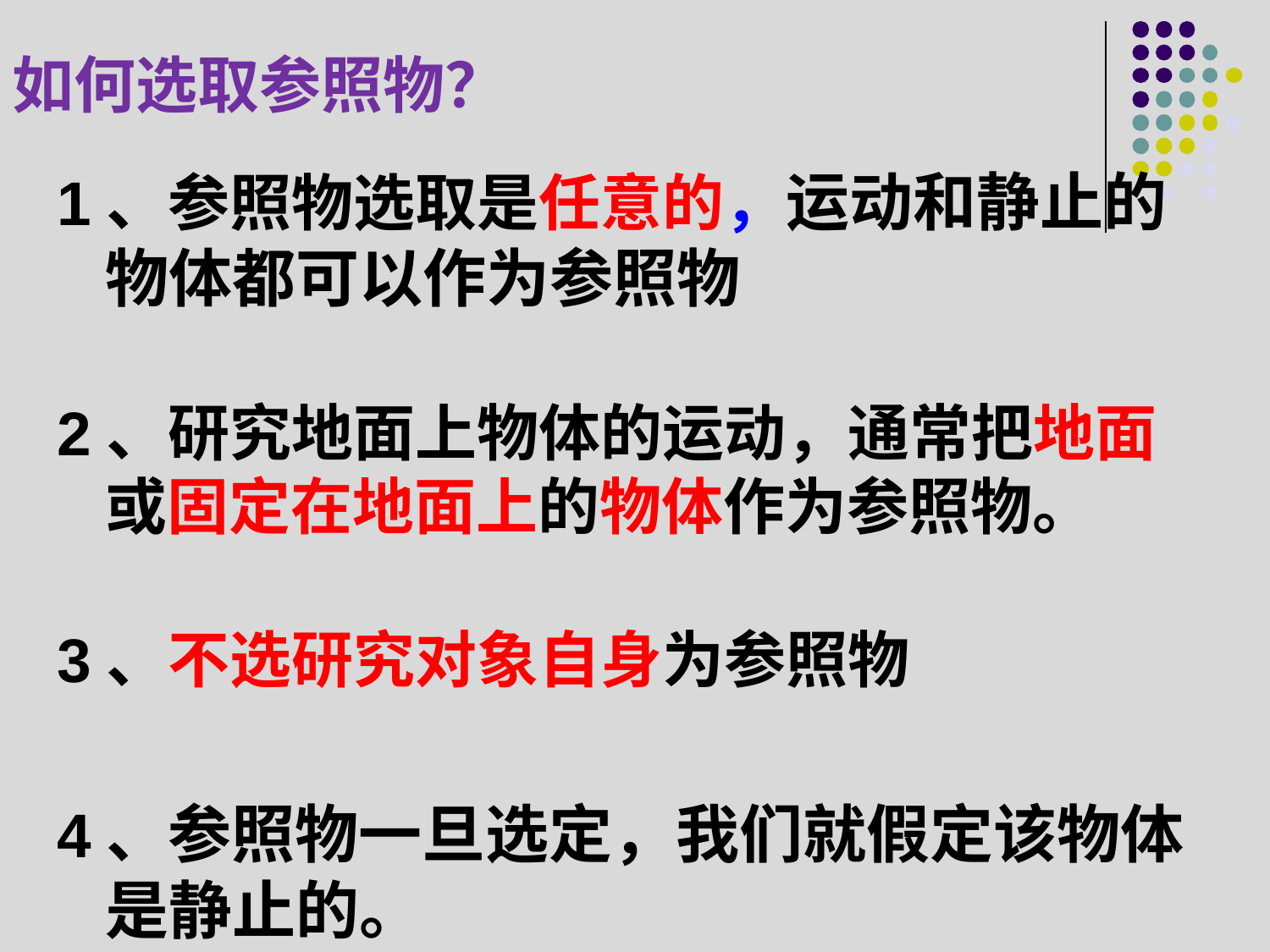

# 如何选取参照物？
1、参照物选取是任意的，运动和静止的物体都可以作为参照物

2、研究地面上物体的运动，通常把地面或固定在地面上的物体作为参照物。

3、不选研究对象自身为参照物

4、参照物一旦选定，我们就假定该物体是静止的。